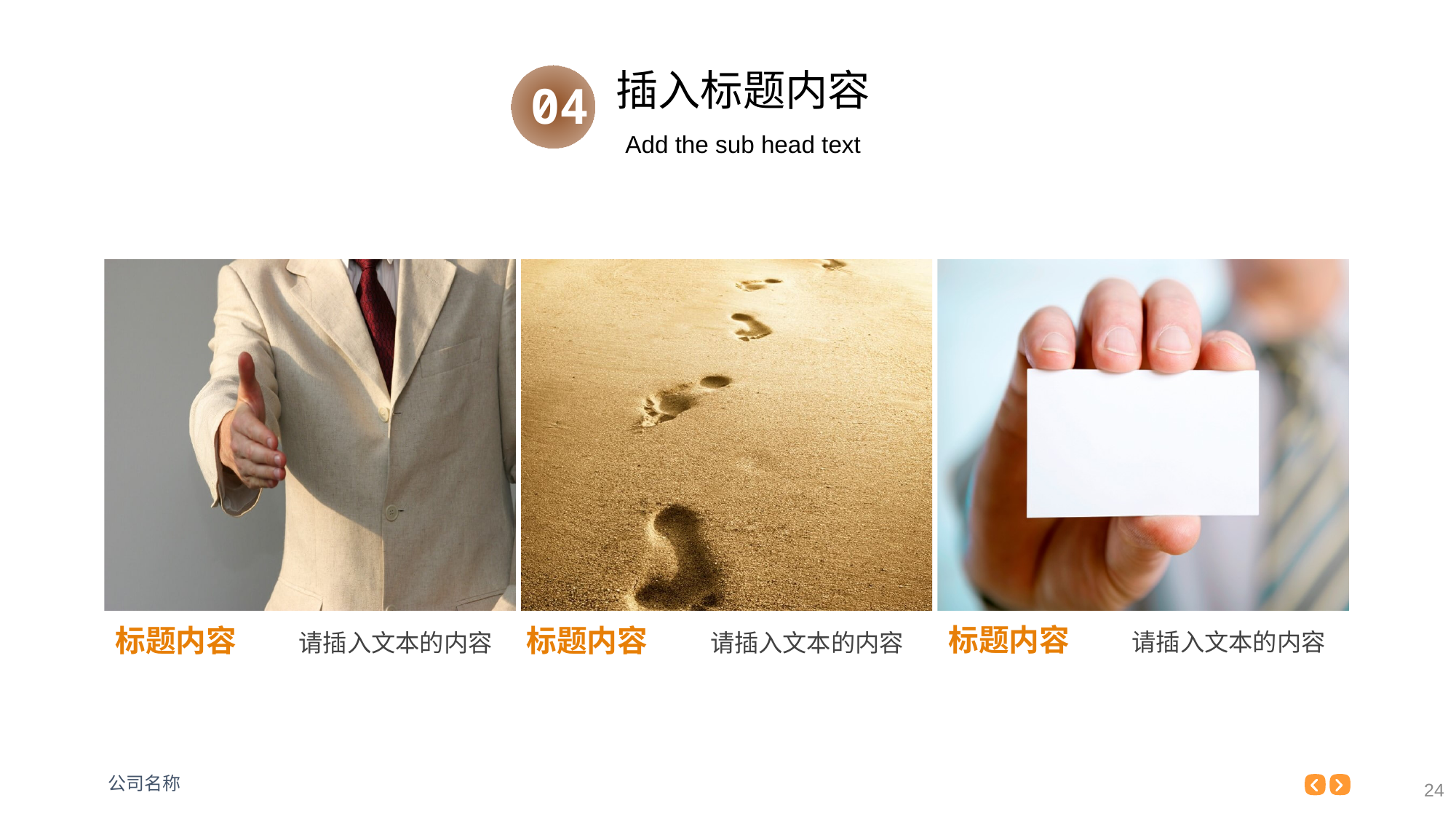

标题内容         请插入文本的内容
标题内容         请插入文本的内容
标题内容         请插入文本的内容
24